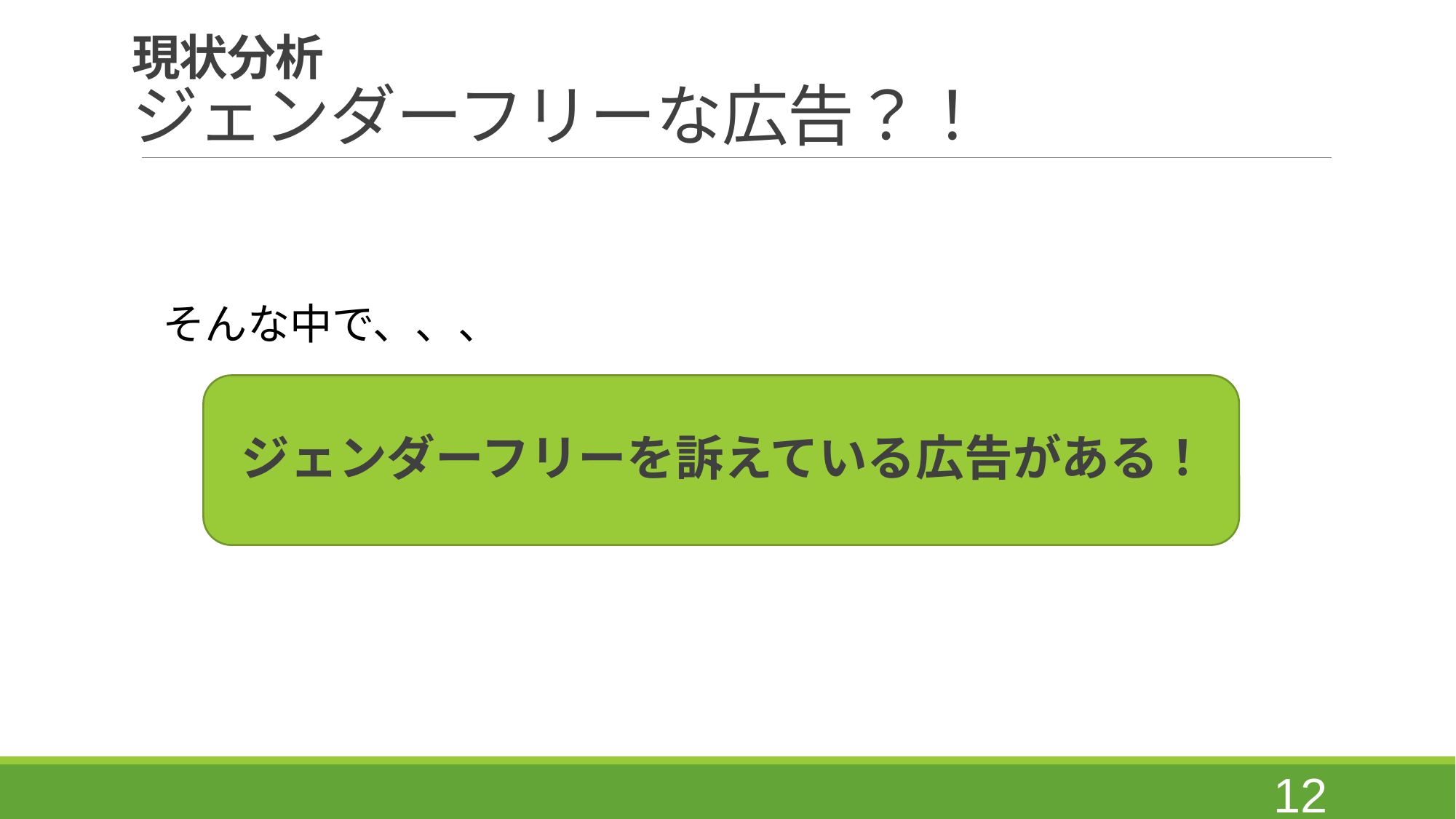

# 現状分析 ジェンダーフリーな広告？！
そんな中で、、、

ジェンダーフリーを訴えている広告がある！
12